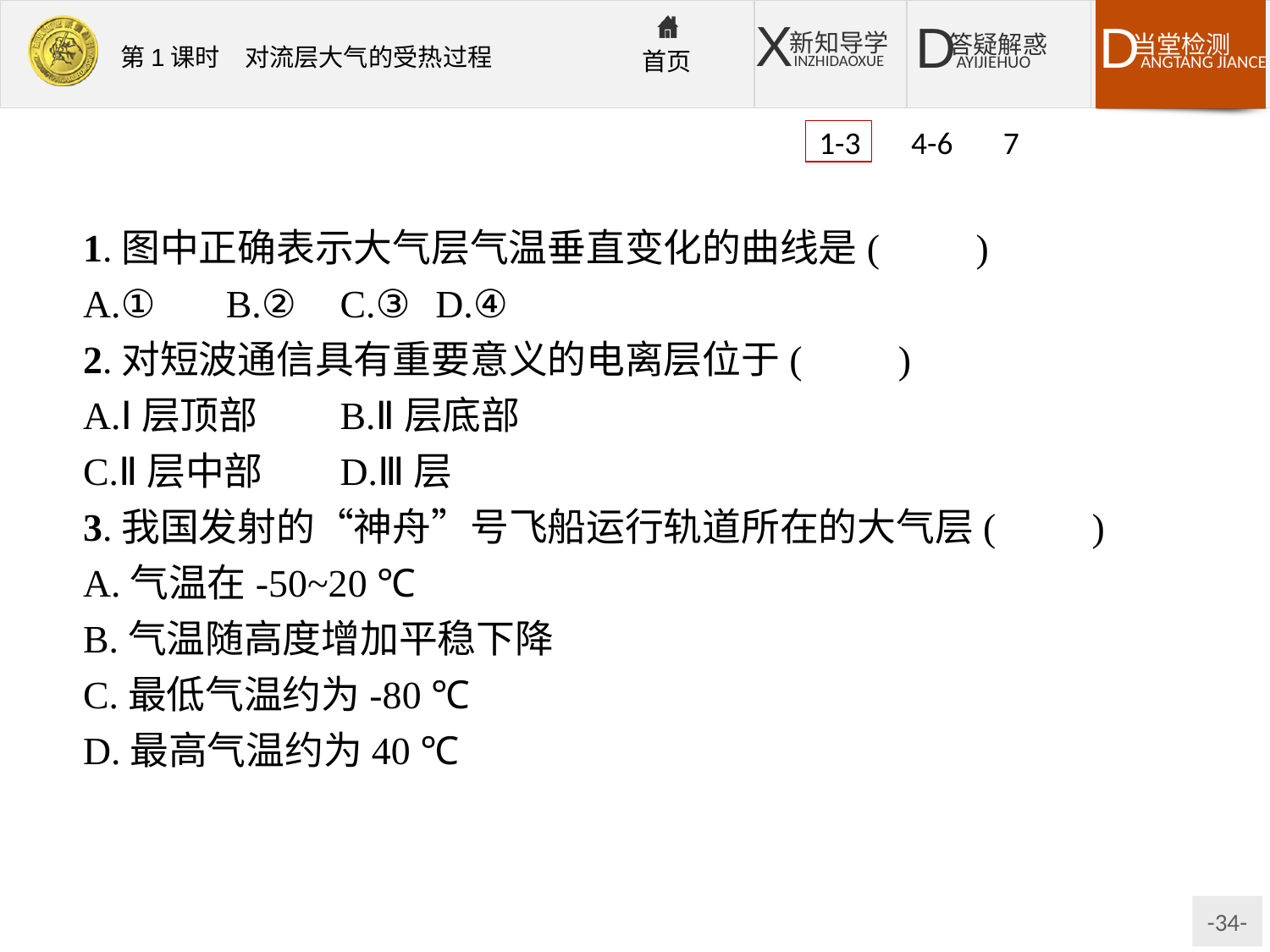

1-3       4-6       7

1.图中正确表示大气层气温垂直变化的曲线是(　　)
A.①	B.②	C.③	D.④
2.对短波通信具有重要意义的电离层位于(　　)
A.Ⅰ层顶部	B.Ⅱ层底部
C.Ⅱ层中部	D.Ⅲ层
3.我国发射的“神舟”号飞船运行轨道所在的大气层(　　)
A.气温在-50~20 ℃
B.气温随高度增加平稳下降
C.最低气温约为-80 ℃
D.最高气温约为40 ℃